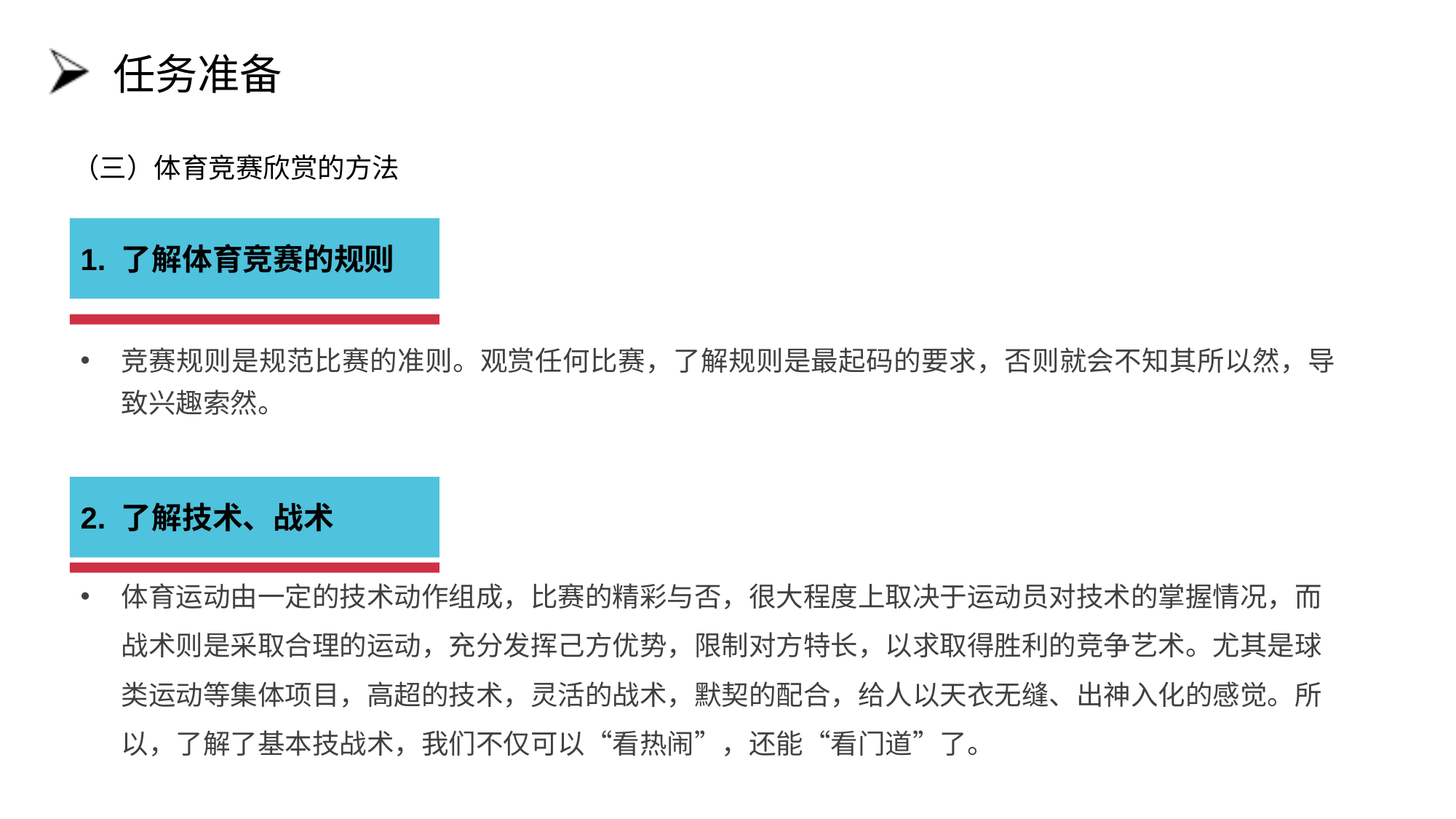

# 任务准备
（三）体育竞赛欣赏的方法

1. 了解体育竞赛的规则

竞赛规则是规范比赛的准则。观赏任何比赛，了解规则是最起码的要求，否则就会不知其所以然，导致兴趣索然。

2. 了解技术、战术
体育运动由一定的技术动作组成，比赛的精彩与否，很大程度上取决于运动员对技术的掌握情况，而战术则是采取合理的运动，充分发挥己方优势，限制对方特长，以求取得胜利的竞争艺术。尤其是球类运动等集体项目，高超的技术，灵活的战术，默契的配合，给人以天衣无缝、出神入化的感觉。所以，了解了基本技战术，我们不仅可以“看热闹”，还能“看门道”了。